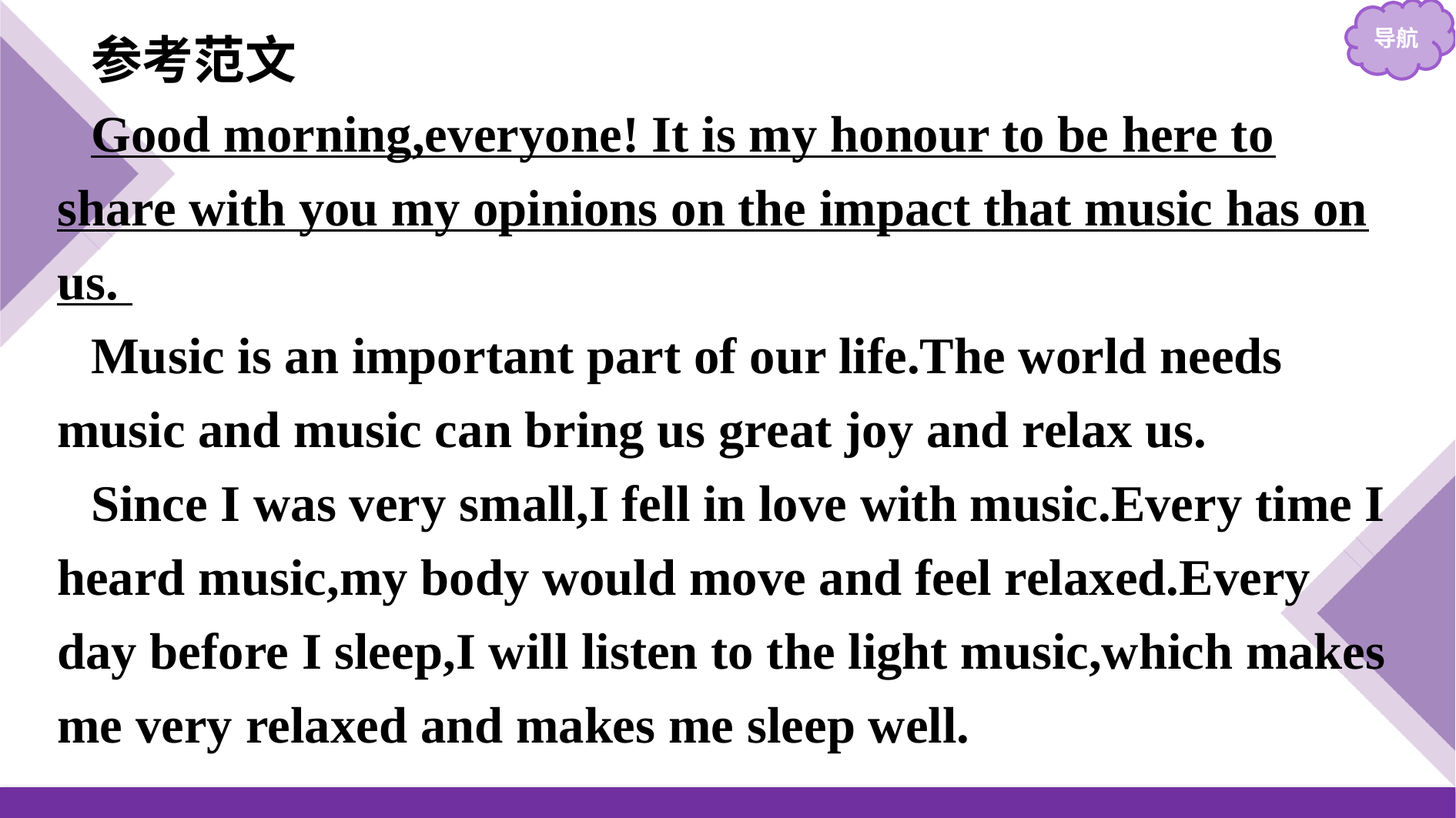

参考范文
Good morning,everyone! It is my honour to be here to share with you my opinions on the impact that music has on us.
Music is an important part of our life.The world needs music and music can bring us great joy and relax us.
Since I was very small,I fell in love with music.Every time I heard music,my body would move and feel relaxed.Every day before I sleep,I will listen to the light music,which makes me very relaxed and makes me sleep well.